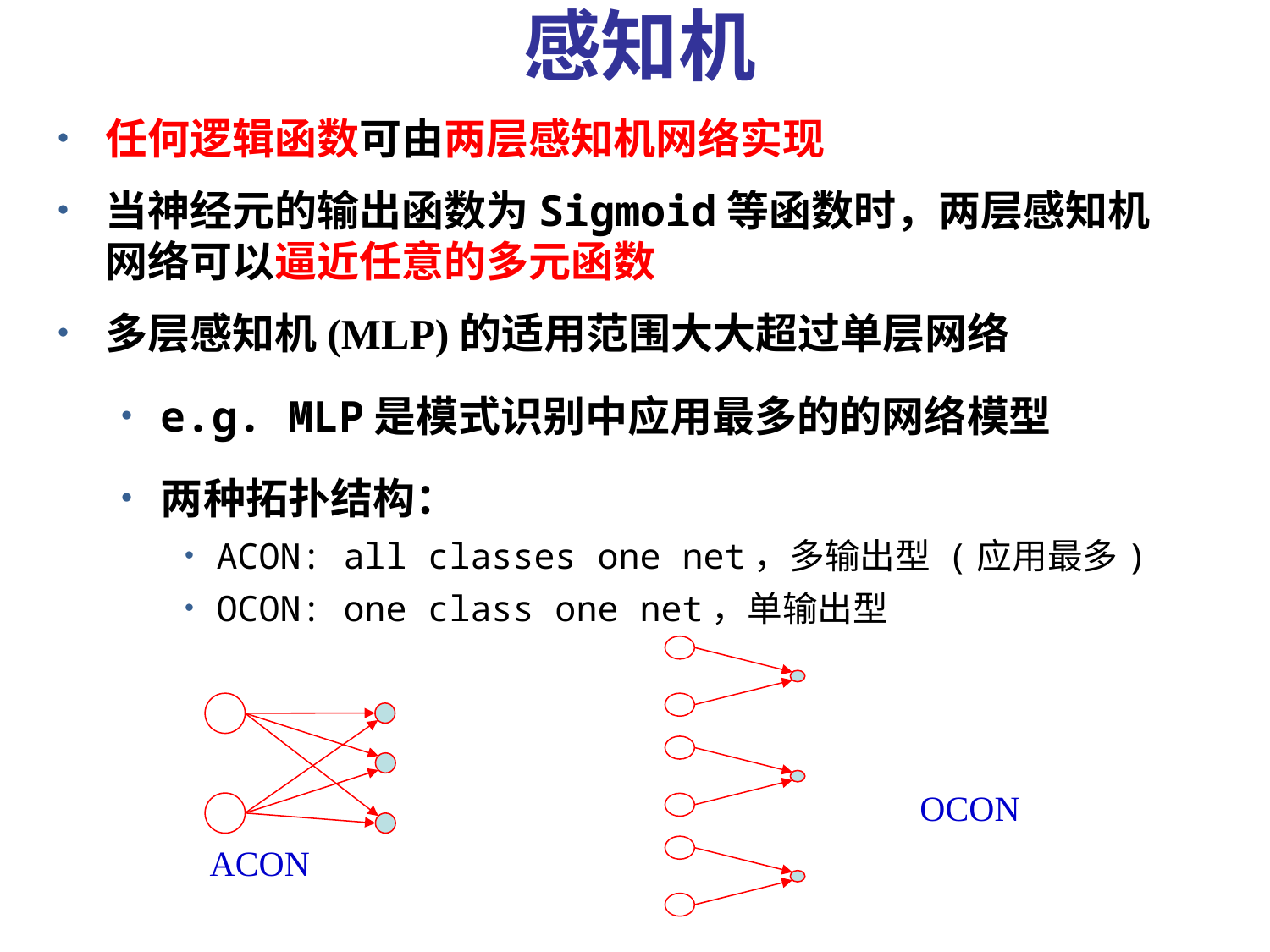

感知机
任何逻辑函数可由两层感知机网络实现
当神经元的输出函数为Sigmoid等函数时，两层感知机网络可以逼近任意的多元函数
多层感知机(MLP)的适用范围大大超过单层网络
e.g. MLP是模式识别中应用最多的的网络模型
两种拓扑结构：
ACON: all classes one net，多输出型 (应用最多)
OCON: one class one net，单输出型

OCON
ACON